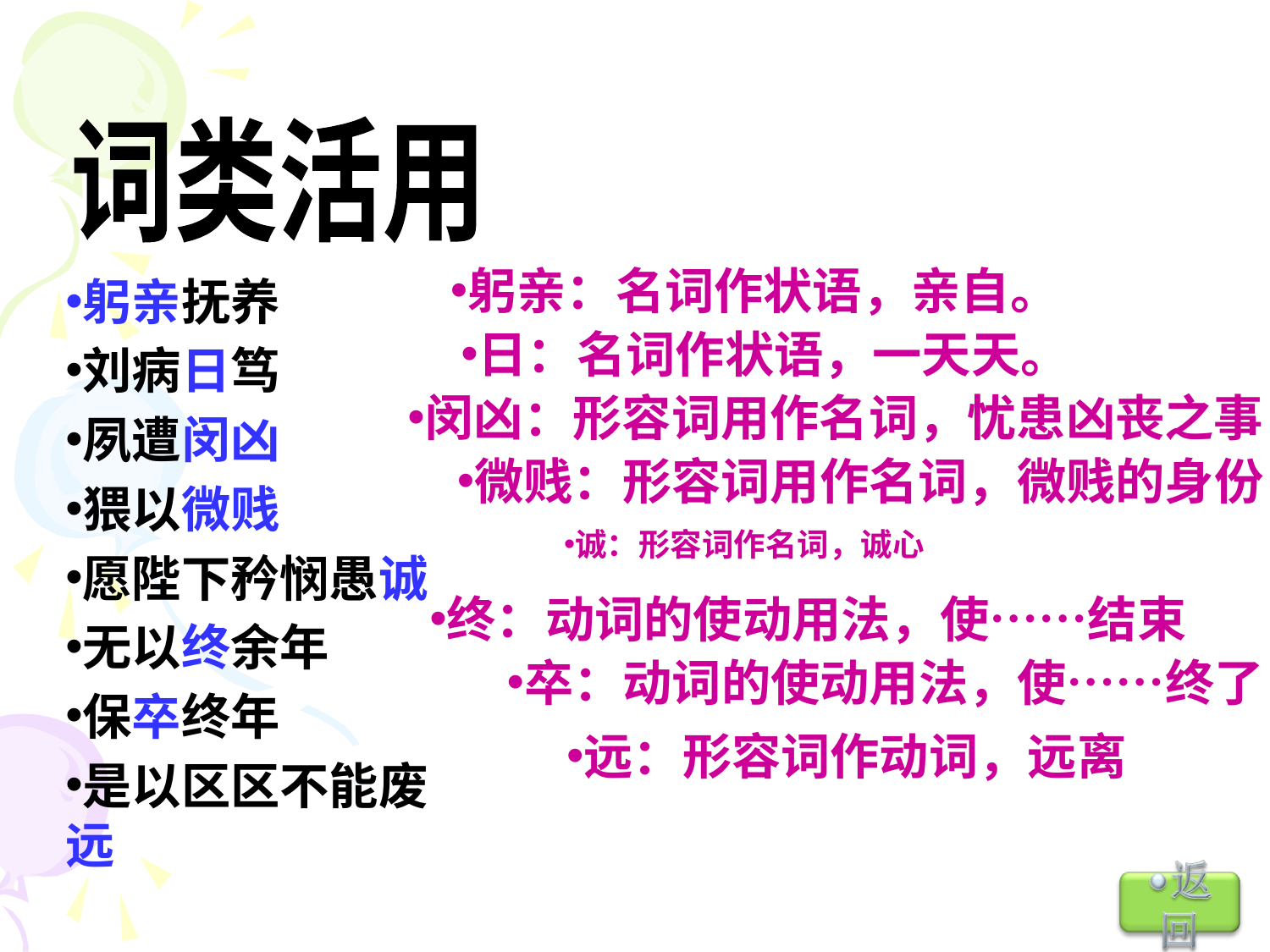

词类活用
躬亲：名词作状语，亲自。
躬亲抚养
刘病日笃
夙遭闵凶
猥以微贱
愿陛下矜悯愚诚
无以终余年
保卒终年
是以区区不能废远
日：名词作状语，一天天。
闵凶：形容词用作名词，忧患凶丧之事
微贱：形容词用作名词，微贱的身份
诚：形容词作名词，诚心
终：动词的使动用法，使……结束
卒：动词的使动用法，使……终了
远：形容词作动词，远离